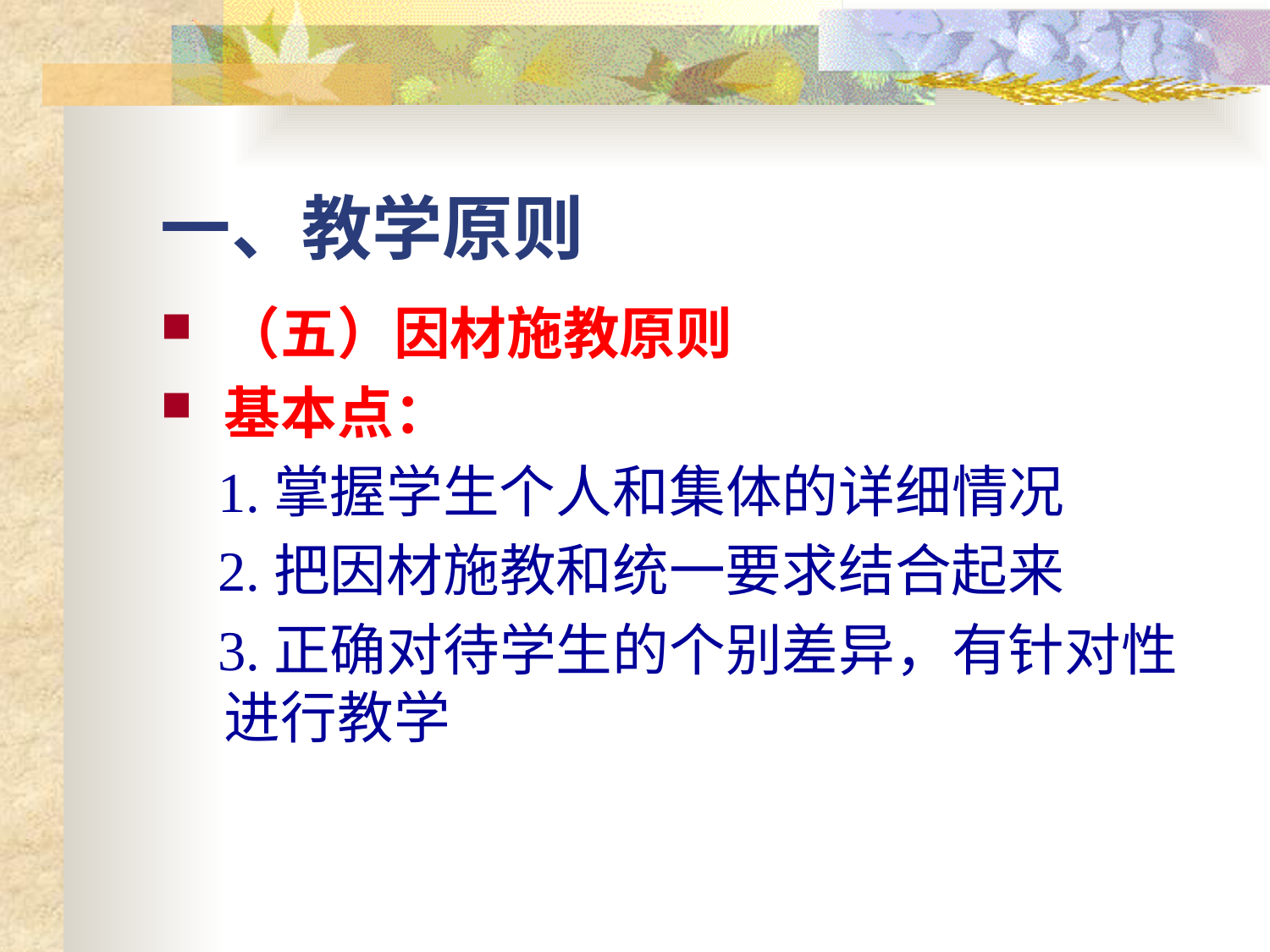

# 一、教学原则
（五）因材施教原则
基本点：
    1.掌握学生个人和集体的详细情况
    2.把因材施教和统一要求结合起来
    3.正确对待学生的个别差异，有针对性进行教学